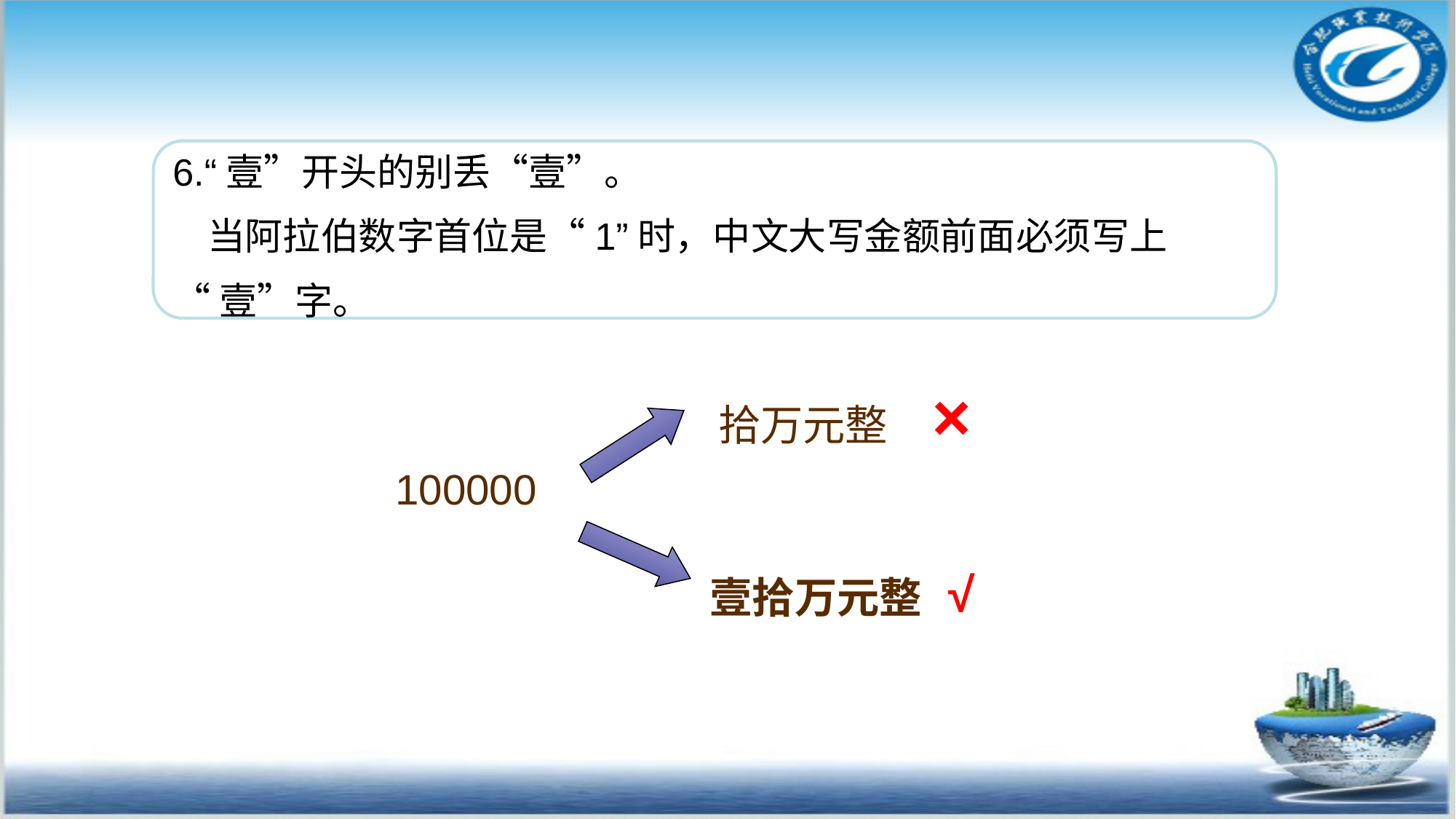

6.“壹”开头的别丢“壹”。
   当阿拉伯数字首位是“1”时，中文大写金额前面必须写上
“壹”字。

×
| 拾万元整 |
| --- |

| 100000 |
| --- |

√
| 壹拾万元整 |
| --- |

22